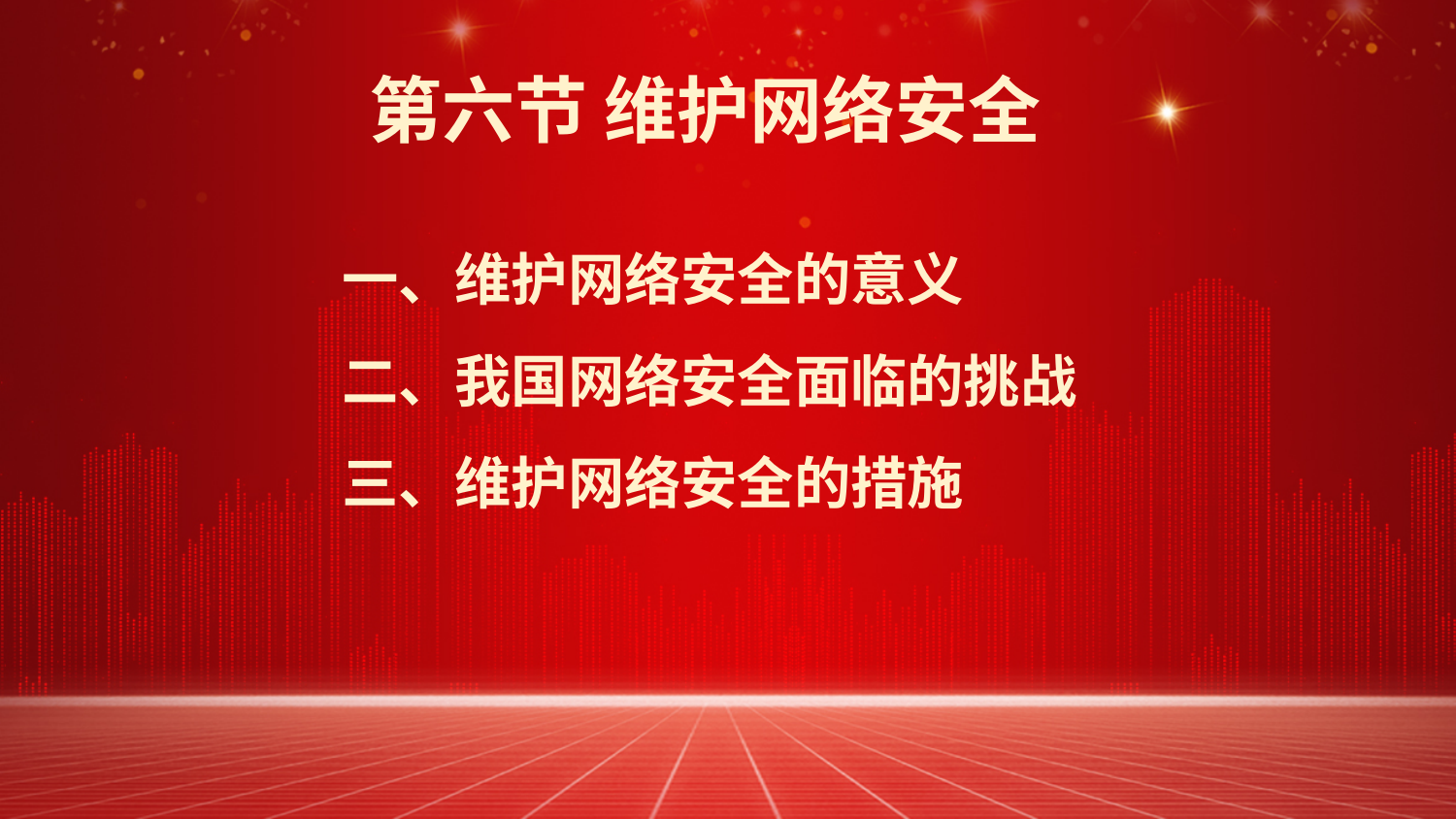

第六节 维护网络安全
一、维护网络安全的意义
二、我国网络安全面临的挑战三、维护网络安全的措施